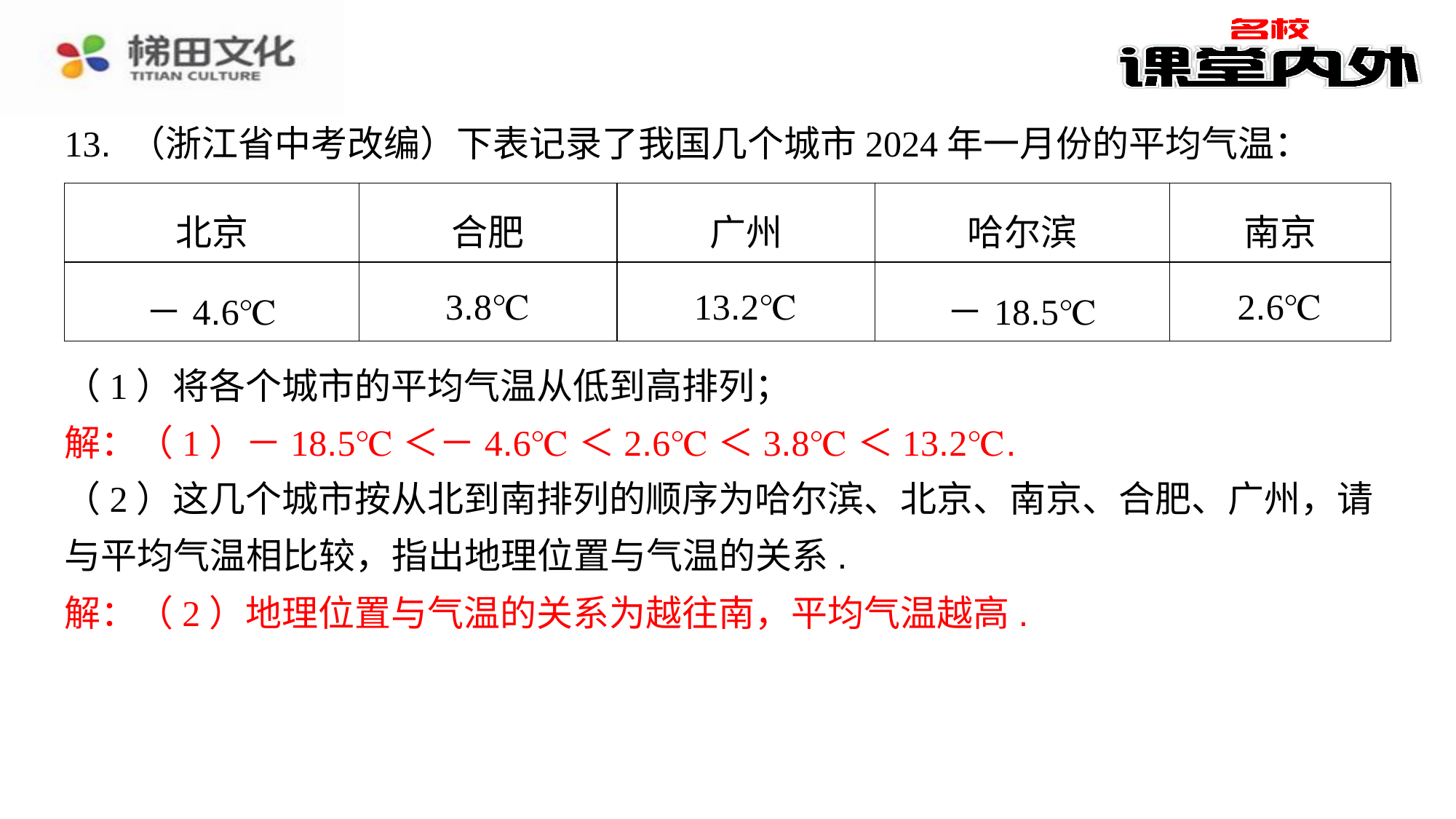

13. （浙江省中考改编）下表记录了我国几个城市2024年一月份的平均气温：
| 北京 | 合肥 | 广州 | 哈尔滨 | 南京 |
| --- | --- | --- | --- | --- |
| －4.6℃ | 3.8℃ | 13.2℃ | －18.5℃ | 2.6℃ |
（1）将各个城市的平均气温从低到高排列；
解：（1）－18.5℃＜－4.6℃＜2.6℃＜3.8℃＜13.2℃.
（2）这几个城市按从北到南排列的顺序为哈尔滨、北京、南京、合肥、广州，请
与平均气温相比较，指出地理位置与气温的关系.
解：（2）地理位置与气温的关系为越往南，平均气温越高.
解：（1）－18.5℃＜－4.6℃＜2.6℃＜3.8℃＜13.2℃.
解：（2）地理位置与气温的关系为越往南，平均气温越高.